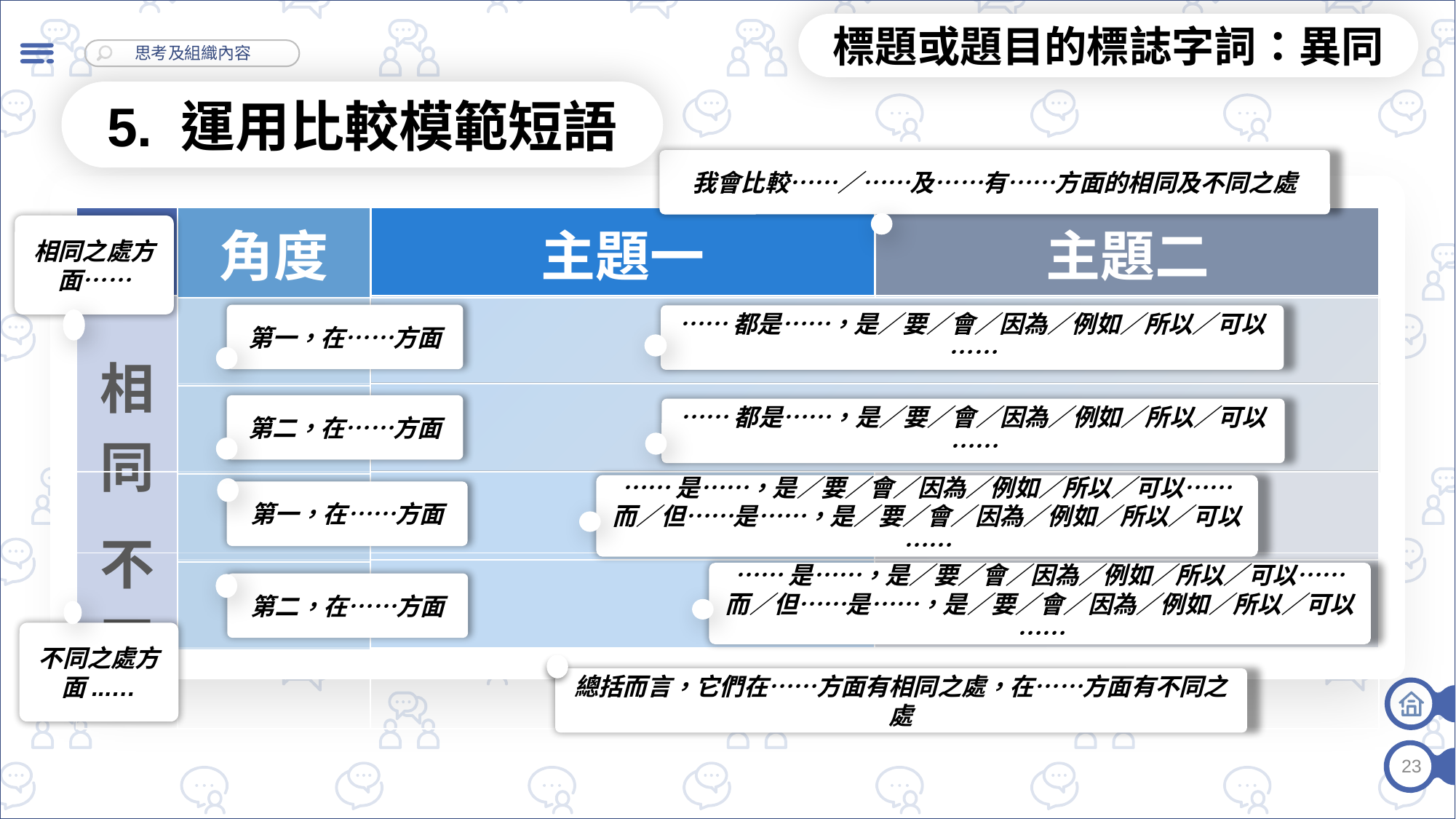

標題或題目的標誌字詞：異同
5. 運用比較模範短語
我會比較……／……及……有……方面的相同及不同之處

| 角度 |
| --- |
|  |
|  |
|  |
|  |
|  |  |  |  |
| --- | --- | --- | --- |
|  |  |  |  |
|  |  |  |  |
|  |  |  |  |
|  |  |  |  |
| 主題一 | 主題二 |
| --- | --- |
相同之處方面……

| 相同 |  |  |  |
| --- | --- | --- | --- |
|  |  |  |  |
第一，在……方面

……都是……，是／要／會／因為／例如／所以／可以……

第二，在……方面

……都是……，是／要／會／因為／例如／所以／可以……

| 不同 |  |  |  |
| --- | --- | --- | --- |
|  |  |  |  |
……是……，是／要／會／因為／例如／所以／可以……
而／但……是……，是／要／會／因為／例如／所以／可以……

第一，在……方面
……是……，是／要／會／因為／例如／所以／可以……
而／但……是……，是／要／會／因為／例如／所以／可以……

第二，在……方面

不同之處方面...…

總括而言，它們在……方面有相同之處，在……方面有不同之處
23